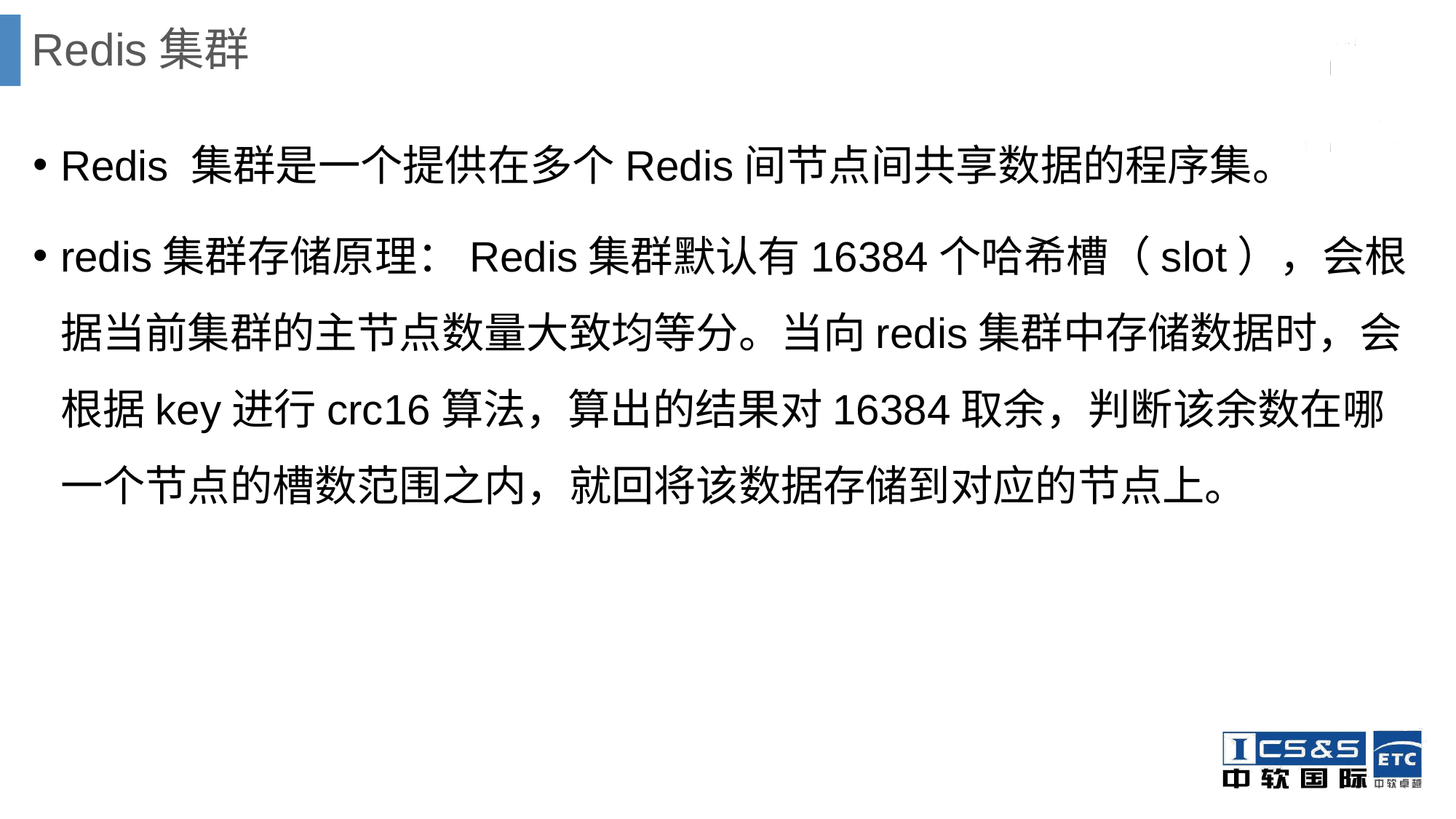

# Redis集群
Redis 集群是一个提供在多个Redis间节点间共享数据的程序集。
redis集群存储原理：Redis集群默认有16384个哈希槽（slot），会根据当前集群的主节点数量大致均等分。当向redis集群中存储数据时，会根据key进行crc16算法，算出的结果对16384取余，判断该余数在哪一个节点的槽数范围之内，就回将该数据存储到对应的节点上。